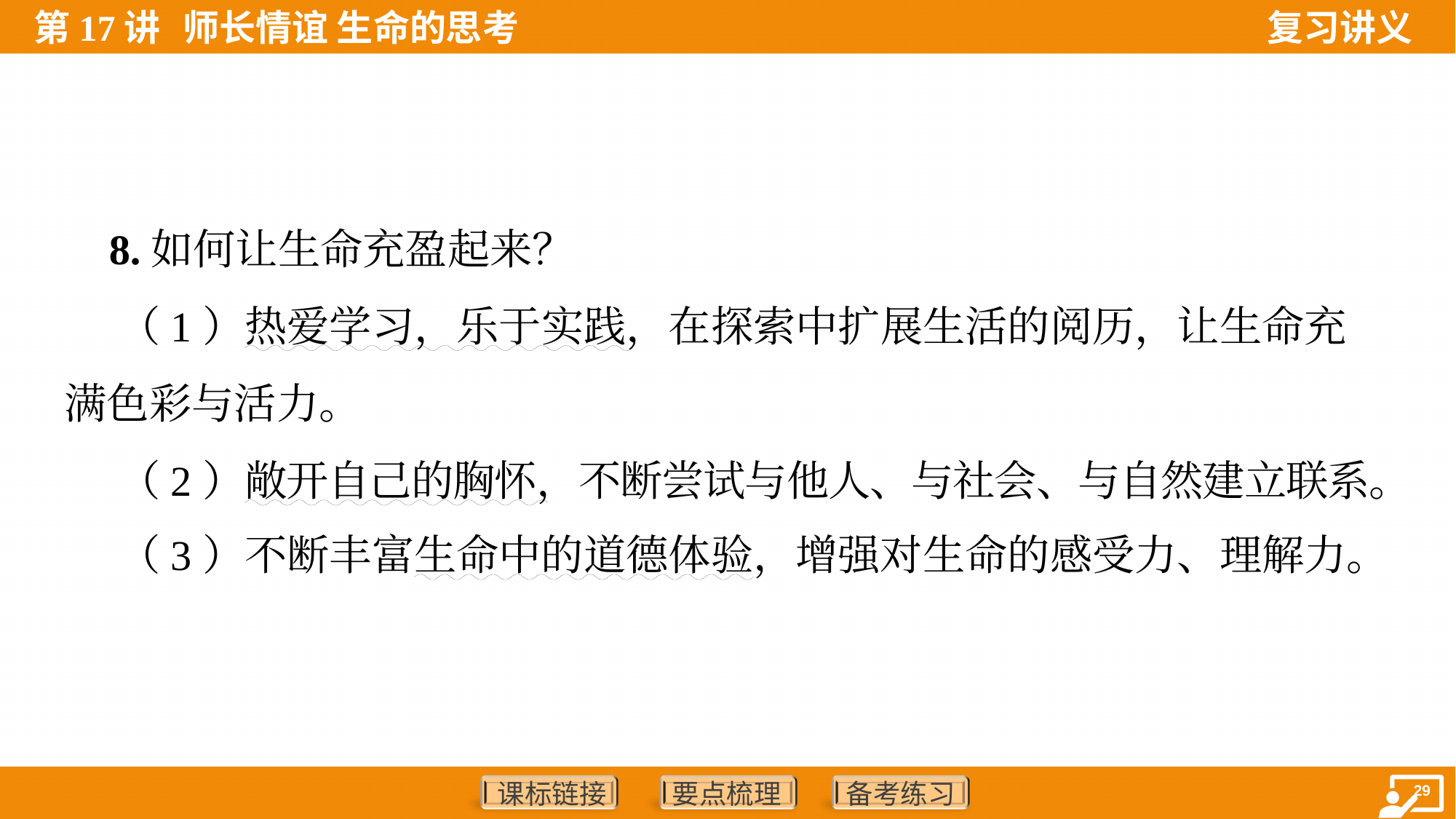

8.如何让生命充盈起来？
    （1）热爱学习，乐于实践，在探索中扩展生活的阅历，让生命充
满色彩与活力。
    （2）敞开自己的胸怀，不断尝试与他人、与社会、与自然建立联系。
    （3）不断丰富生命中的道德体验，增强对生命的感受力、理解力。